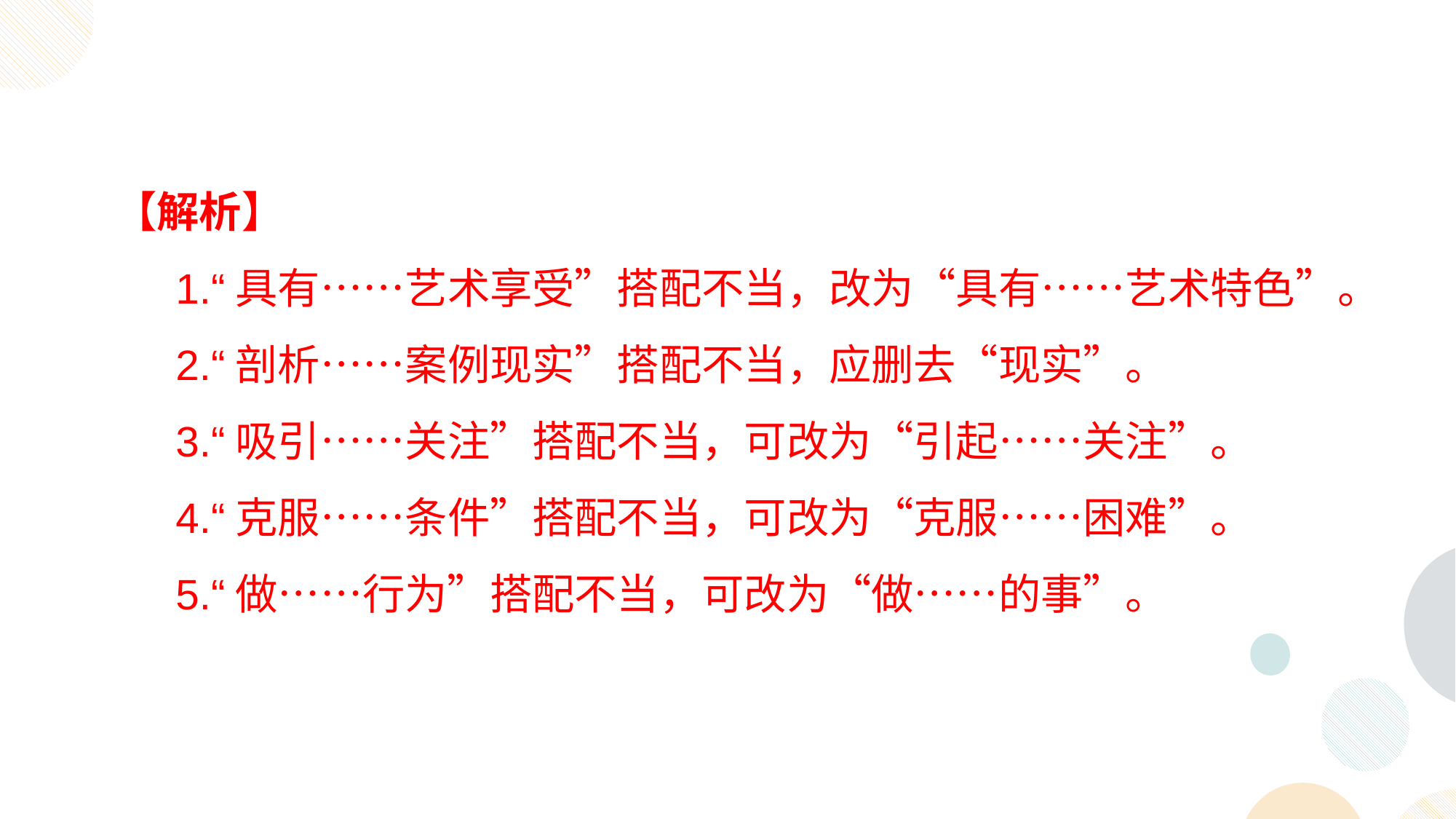

【解析】
1.“具有……艺术享受”搭配不当，改为“具有……艺术特色”。
2.“剖析……案例现实”搭配不当，应删去“现实”。
3.“吸引……关注”搭配不当，可改为“引起……关注”。
4.“克服……条件”搭配不当，可改为“克服……困难”。
5.“做……行为”搭配不当，可改为“做……的事”。